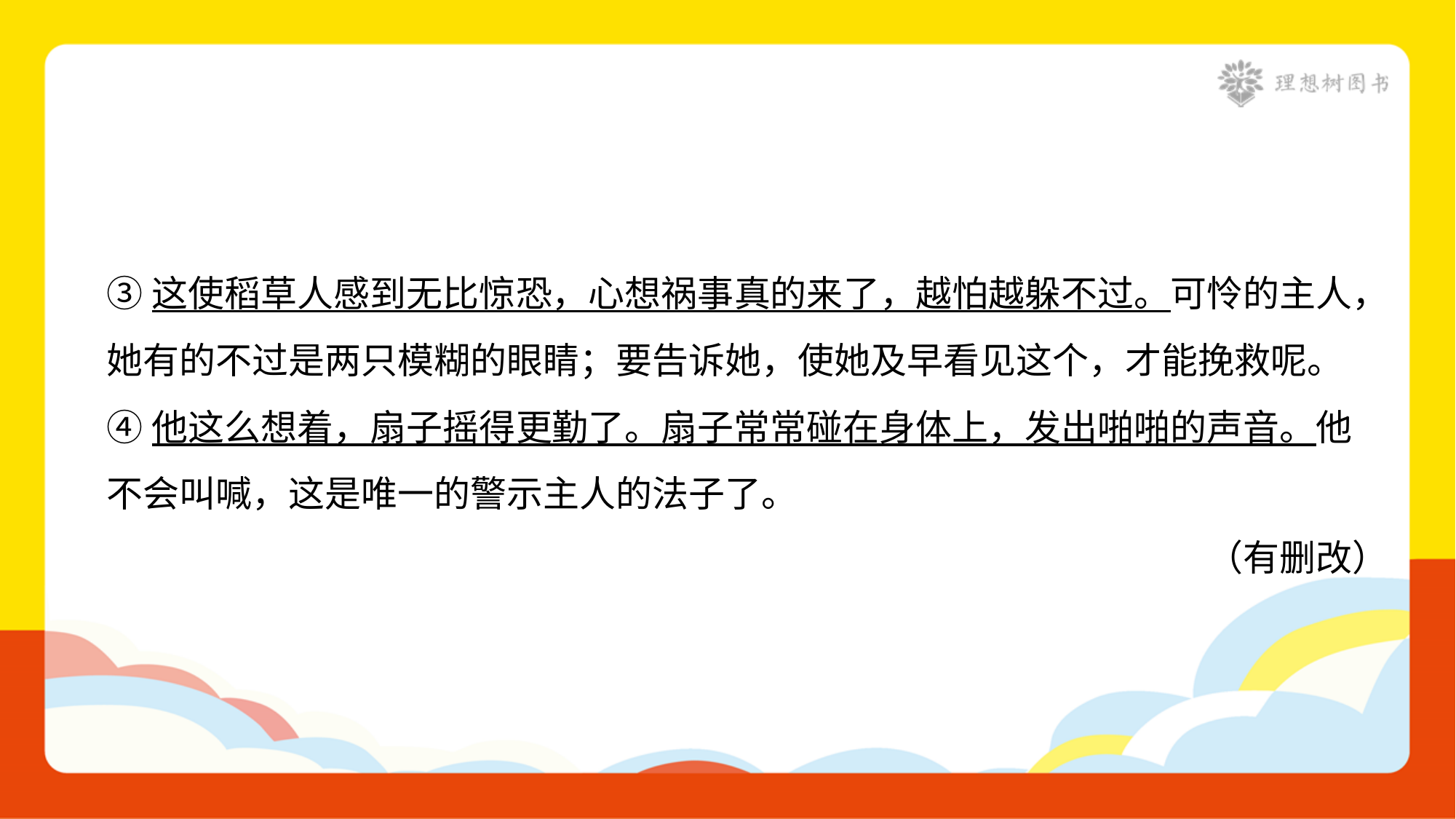

③这使稻草人感到无比惊恐，心想祸事真的来了，越怕越躲不过。可怜的主人，
她有的不过是两只模糊的眼睛；要告诉她，使她及早看见这个，才能挽救呢。
④他这么想着，扇子摇得更勤了。扇子常常碰在身体上，发出啪啪的声音。他
不会叫喊，这是唯一的警示主人的法子了。
（有删改）